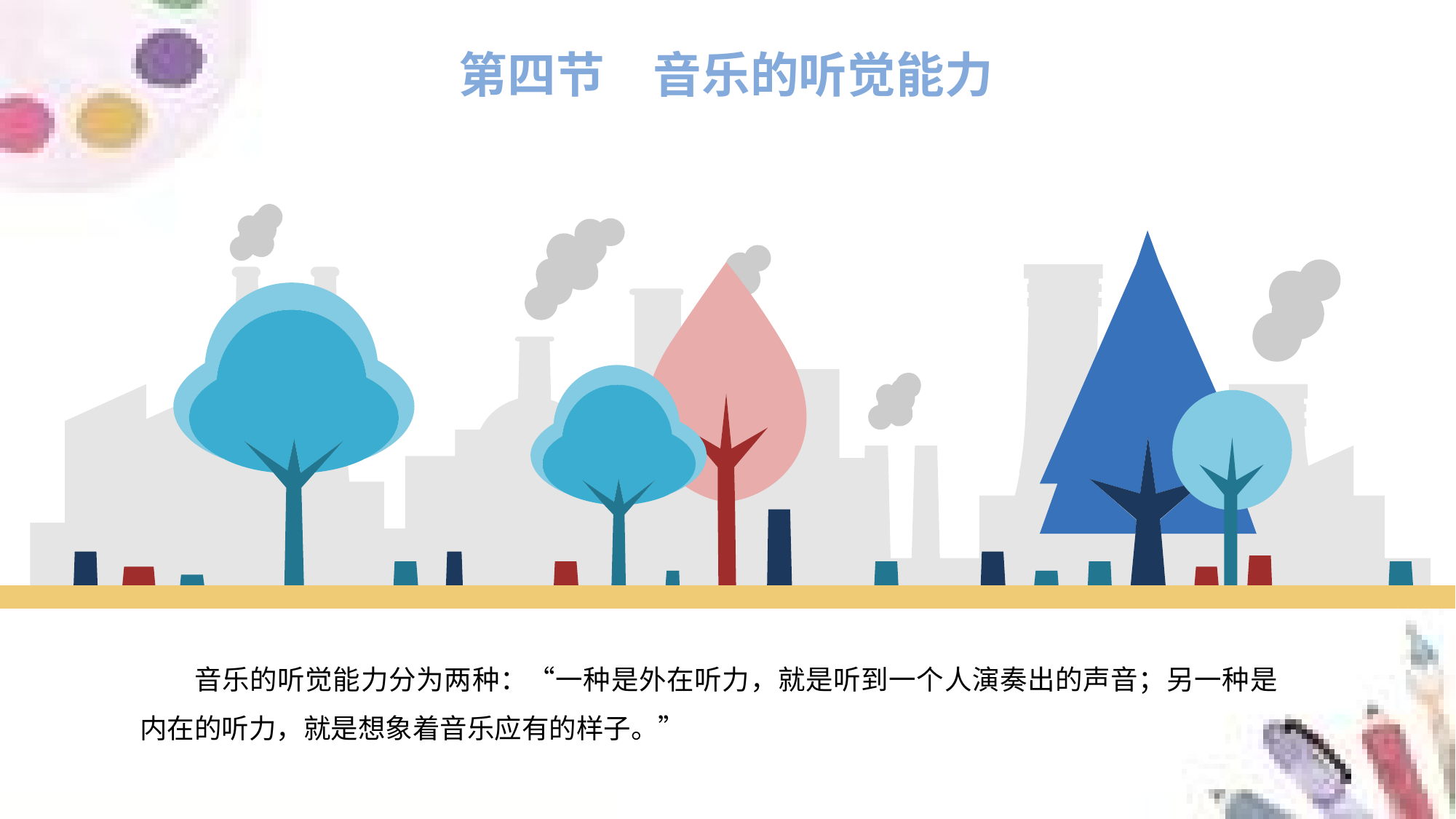

第四节　音乐的听觉能力

音乐的听觉能力分为两种：“一种是外在听力，就是听到一个人演奏出的声音；另一种是内在的听力，就是想象着音乐应有的样子。”